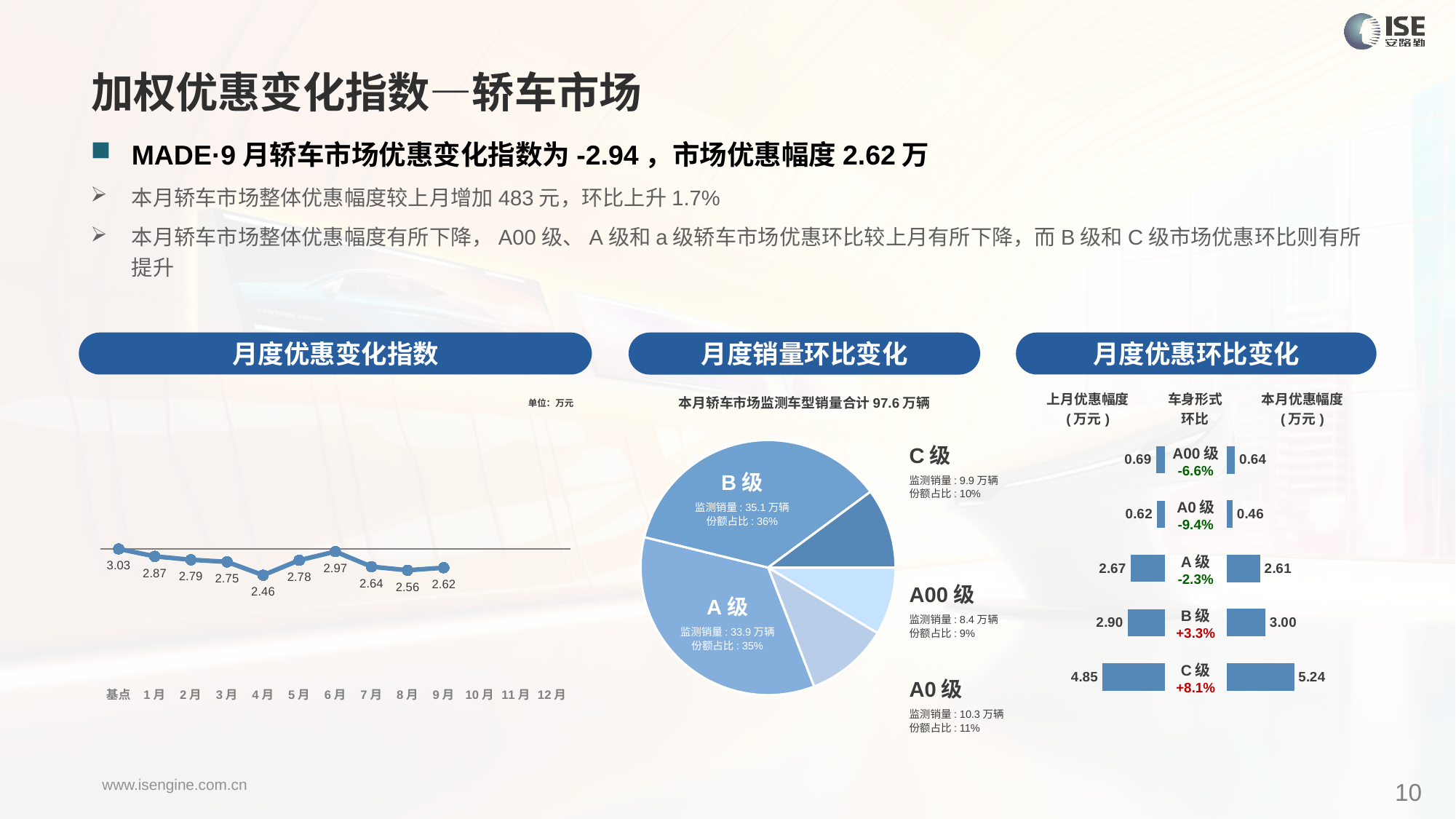

加权优惠变化指数—轿车市场
MADE·9月轿车市场优惠变化指数为-2.94，市场优惠幅度2.62万
本月轿车市场整体优惠幅度较上月增加483元，环比上升1.7%
本月轿车市场整体优惠幅度有所下降，A00级、A级和a级轿车市场优惠环比较上月有所下降，而B级和C级市场优惠环比则有所提升
月度优惠变化指数

月度优惠环比变化

月度销量环比变化

本月轿车市场监测车型销量合计97.6万辆
C级
监测销量: 9.9万辆
份额占比: 10%
B级
监测销量: 35.1万辆
份额占比: 36%
A00级
监测销量: 8.4万辆
份额占比: 9%
A级
监测销量: 33.9万辆
份额占比: 35%
A0级
监测销量: 10.3万辆
份额占比: 11%

### Chart

| Category | Y2023 |
|---|---|
| 基点 | 0.0 |
| 1月 | -1.1707524092780748 |
| 2月 | -1.7 |
| 3月 | -2.03 |
| 4月 | -4.11 |
| 5月 | -1.77 |
| 6月 | -0.42 |
| 7月 | -2.78 |
| 8月 | -3.34 |
| 9月 | -2.94 |
| 10月 | None |
| 11月 | None |
| 12月 | None |
| 上月优惠幅度 (万元) | 车身形式 环比 | 本月优惠幅度 (万元) |
| --- | --- | --- |
单位：万元

### Chart

| Category | 细分市场 |
|---|---|
| A00级 | 83742.0 |
| A0级 | 102844.0 |
| A级 | 338829.0 |
| B级 | 351441.0 |
| C级 | 98990.0 |
| A00级 -6.6% |
| --- |
| A0级 -9.4% |
| A级 -2.3% |
| B级 +3.3% |
| C级 +8.1% |

### Chart

| Category | 优惠幅度 |
|---|---|
| A00 | 0.69 |
| A0 | 0.62 |
| A | 2.67 |
| B | 2.9 |
| C | 4.85 |

### Chart

| Category | 金额 |
|---|---|
| A00 | 0.643791645769148 |
| A0 | 0.4605767959239237 |
| A | 2.6064321235785606 |
| B | 3.000012548336705 |
| C | 5.243463481159714 |
10